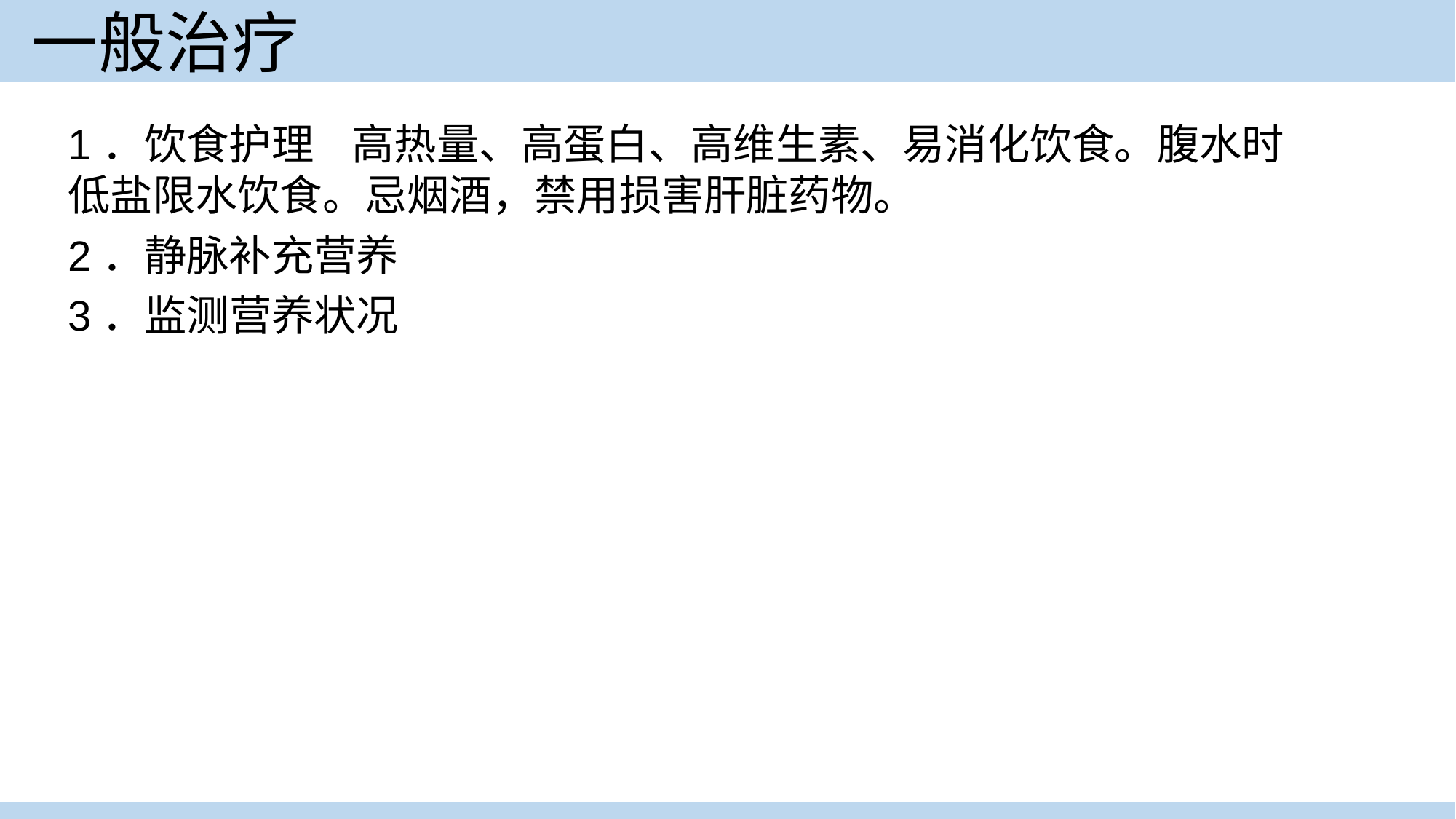

# 一般治疗
1．饮食护理    高热量、高蛋白、高维生素、易消化饮食。腹水时低盐限水饮食。忌烟酒，禁用损害肝脏药物。
2．静脉补充营养
3．监测营养状况